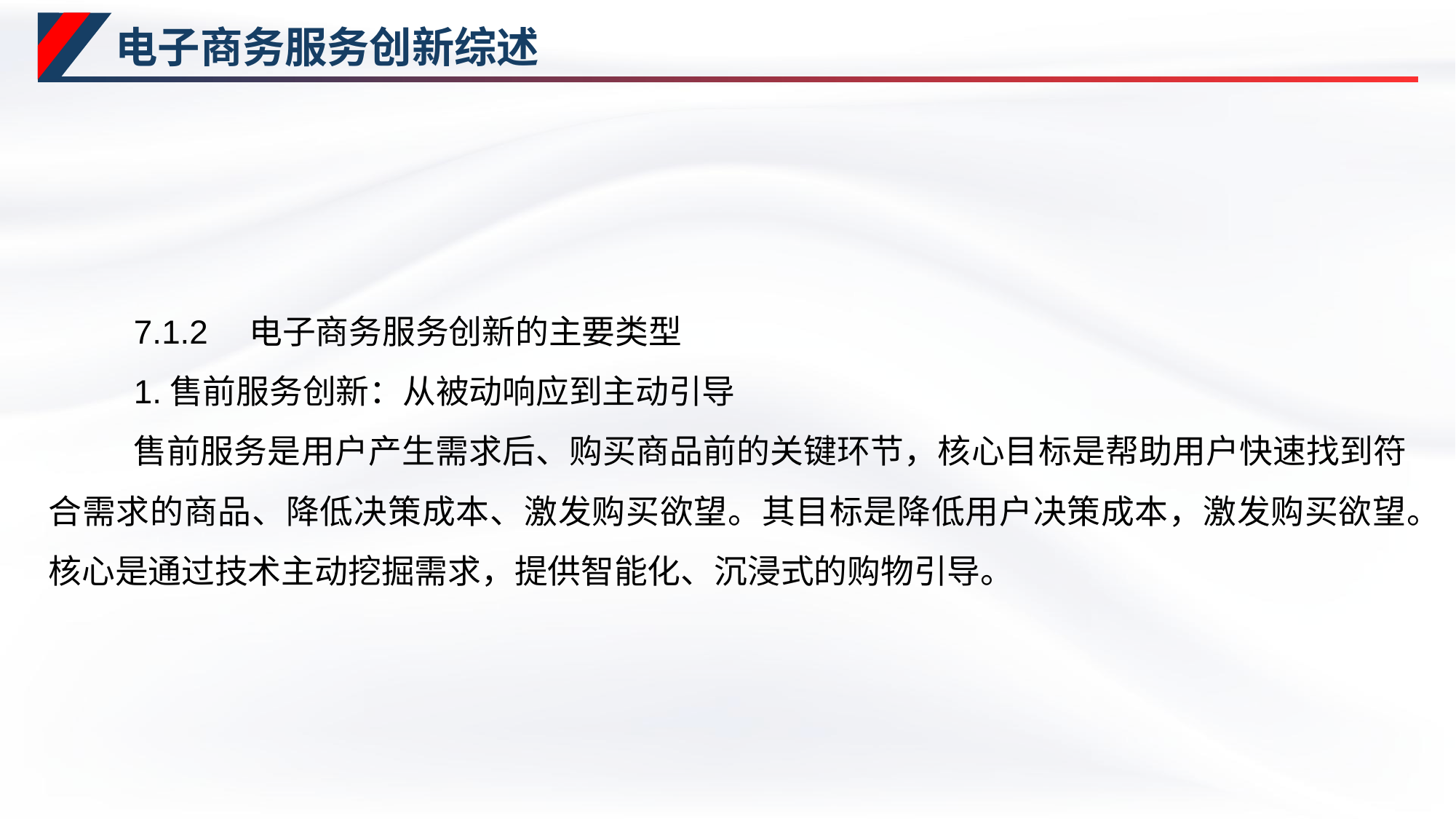

# 电子商务服务创新综述
7.1.2　电子商务服务创新的主要类型
1.售前服务创新：从被动响应到主动引导
售前服务是用户产生需求后、购买商品前的关键环节，核心目标是帮助用户快速找到符合需求的商品、降低决策成本、激发购买欲望。其目标是降低用户决策成本，激发购买欲望。核心是通过技术主动挖掘需求，提供智能化、沉浸式的购物引导。